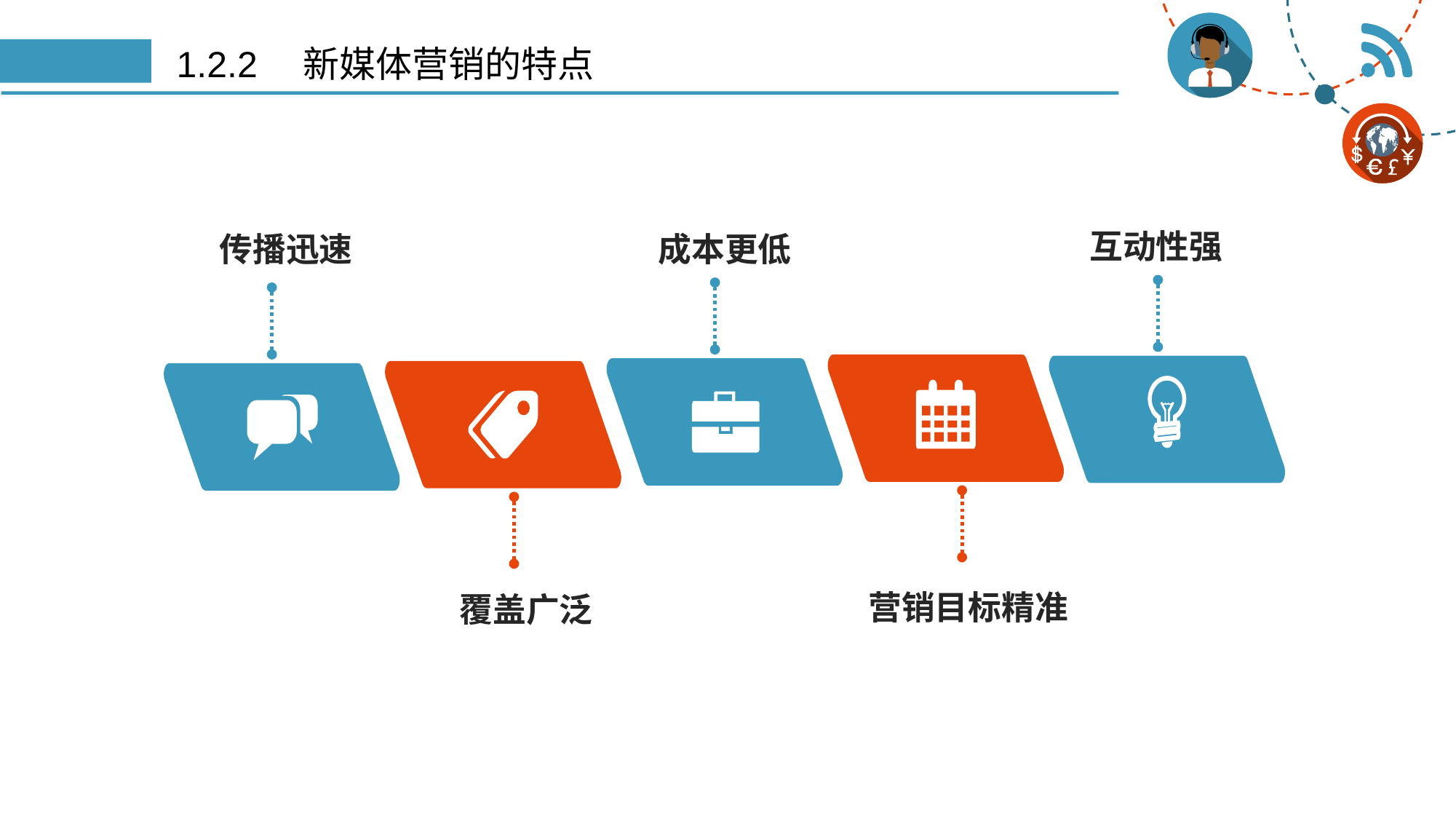

# 1.2.2　新媒体营销的特点
互动性强

传播迅速

成本更低

营销目标精准

覆盖广泛